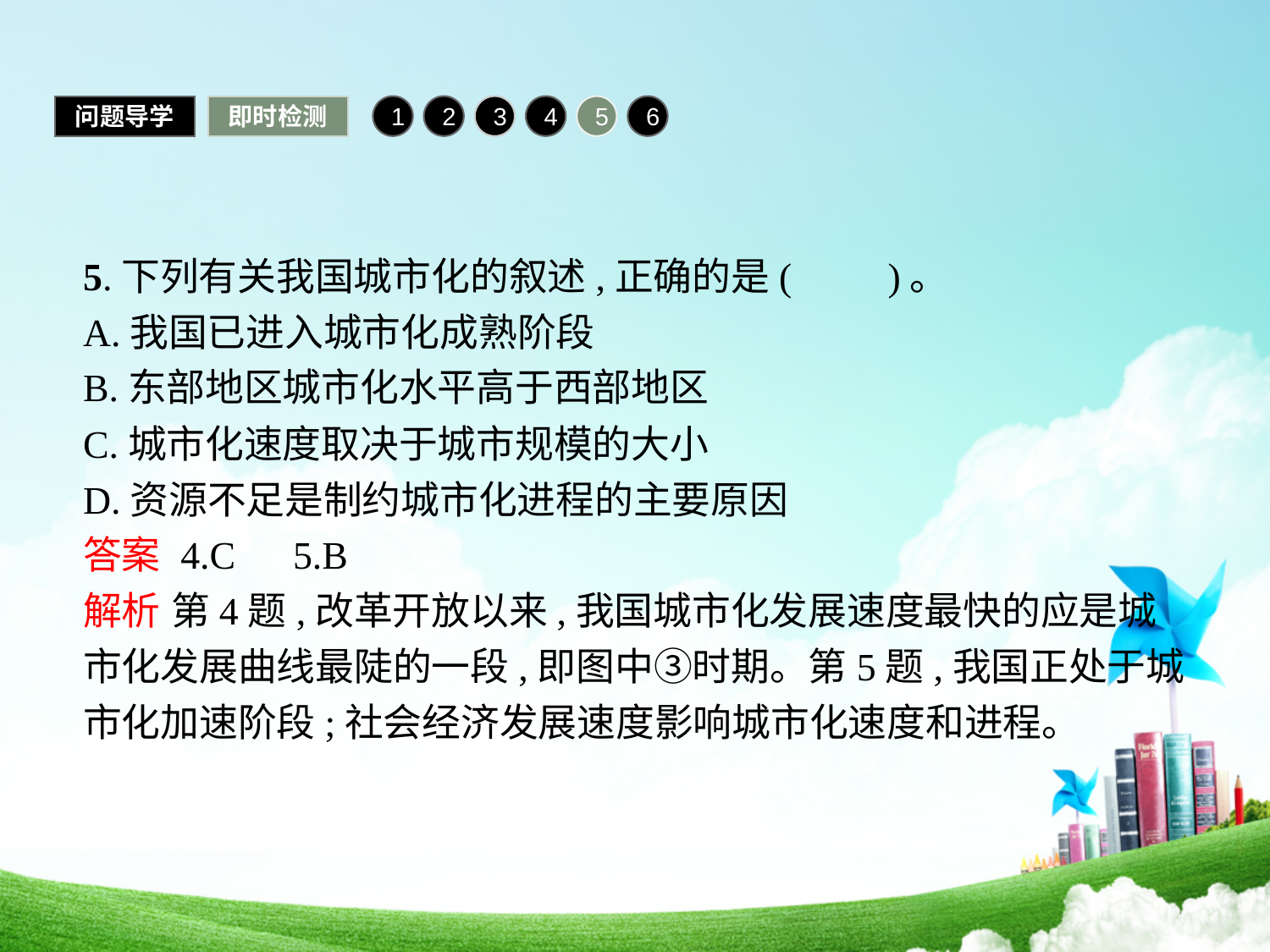

问题导学
即时检测
1
2
3
4
5
6
5.下列有关我国城市化的叙述,正确的是(　　)。
A.我国已进入城市化成熟阶段
B.东部地区城市化水平高于西部地区
C.城市化速度取决于城市规模的大小
D.资源不足是制约城市化进程的主要原因
答案 4.C　5.B
解析 第4题,改革开放以来,我国城市化发展速度最快的应是城市化发展曲线最陡的一段,即图中③时期。第5题,我国正处于城市化加速阶段;社会经济发展速度影响城市化速度和进程。